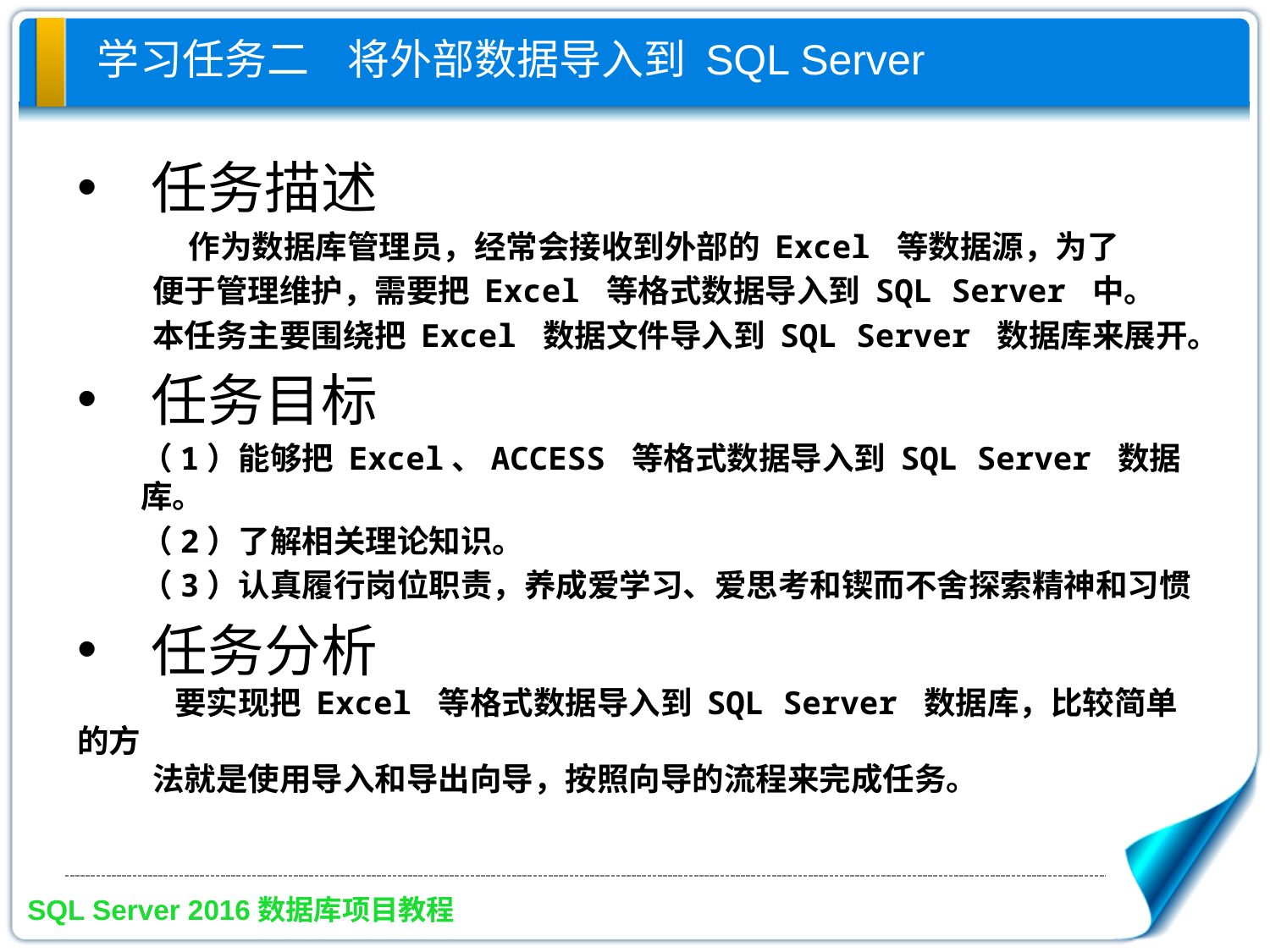

# 学习任务二    将外部数据导入到 SQL Server
任务描述
    作为数据库管理员，经常会接收到外部的 Excel 等数据源，为了
便于管理维护，需要把 Excel 等格式数据导入到 SQL Server 中。
本任务主要围绕把 Excel 数据文件导入到 SQL Server 数据库来展开。
任务目标
（1）能够把 Excel、ACCESS 等格式数据导入到 SQL Server 数据库。
（2）了解相关理论知识。
（3）认真履行岗位职责，养成爱学习、爱思考和锲而不舍探索精神和习惯
任务分析
  要实现把 Excel 等格式数据导入到 SQL Server 数据库，比较简单的方
法就是使用导入和导出向导，按照向导的流程来完成任务。